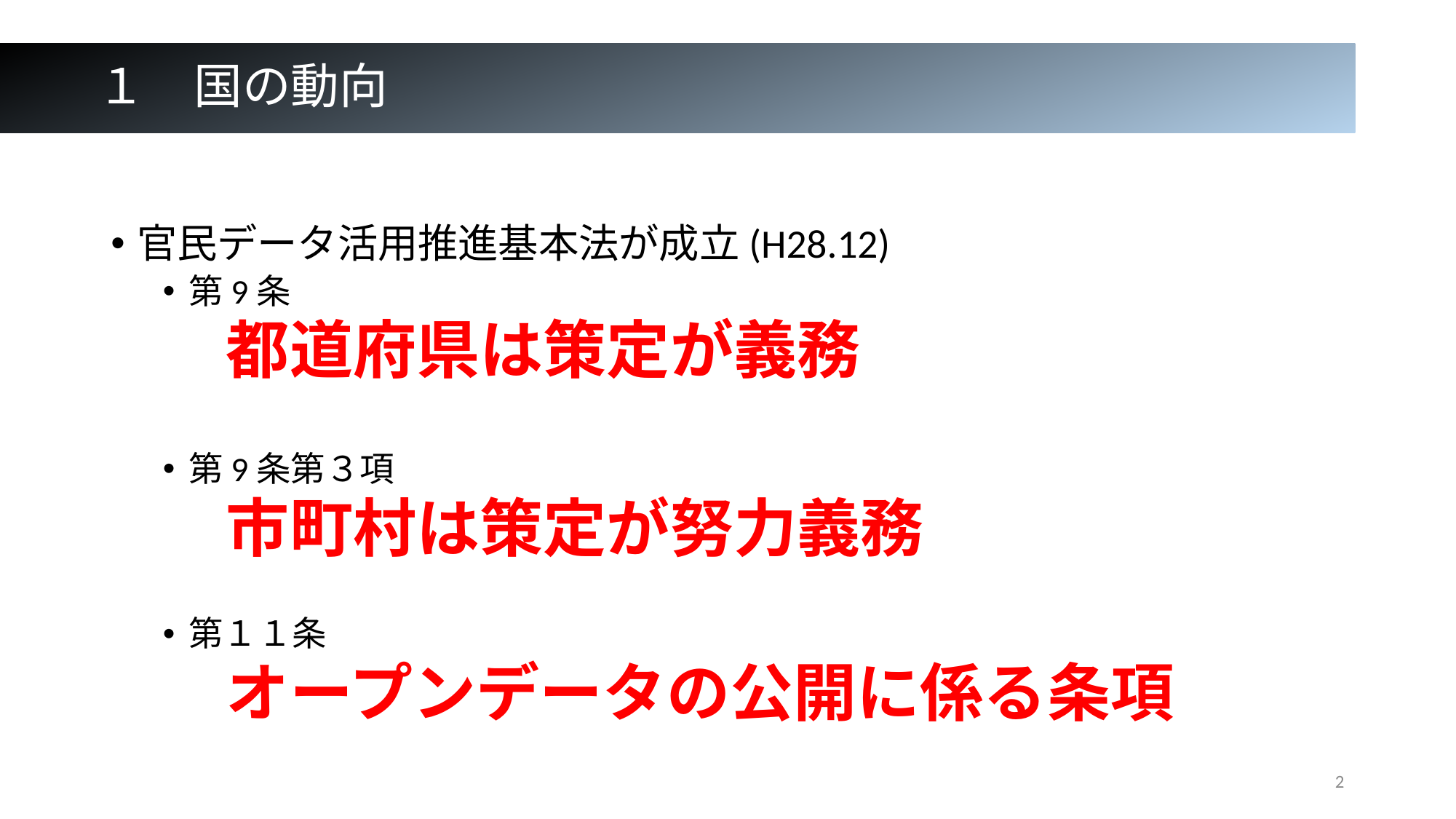

# １　国の動向
官民データ活用推進基本法が成立(H28.12)
第9条
　都道府県は策定が義務

第9条第３項
　市町村は策定が努力義務

第１１条
　オープンデータの公開に係る条項
2